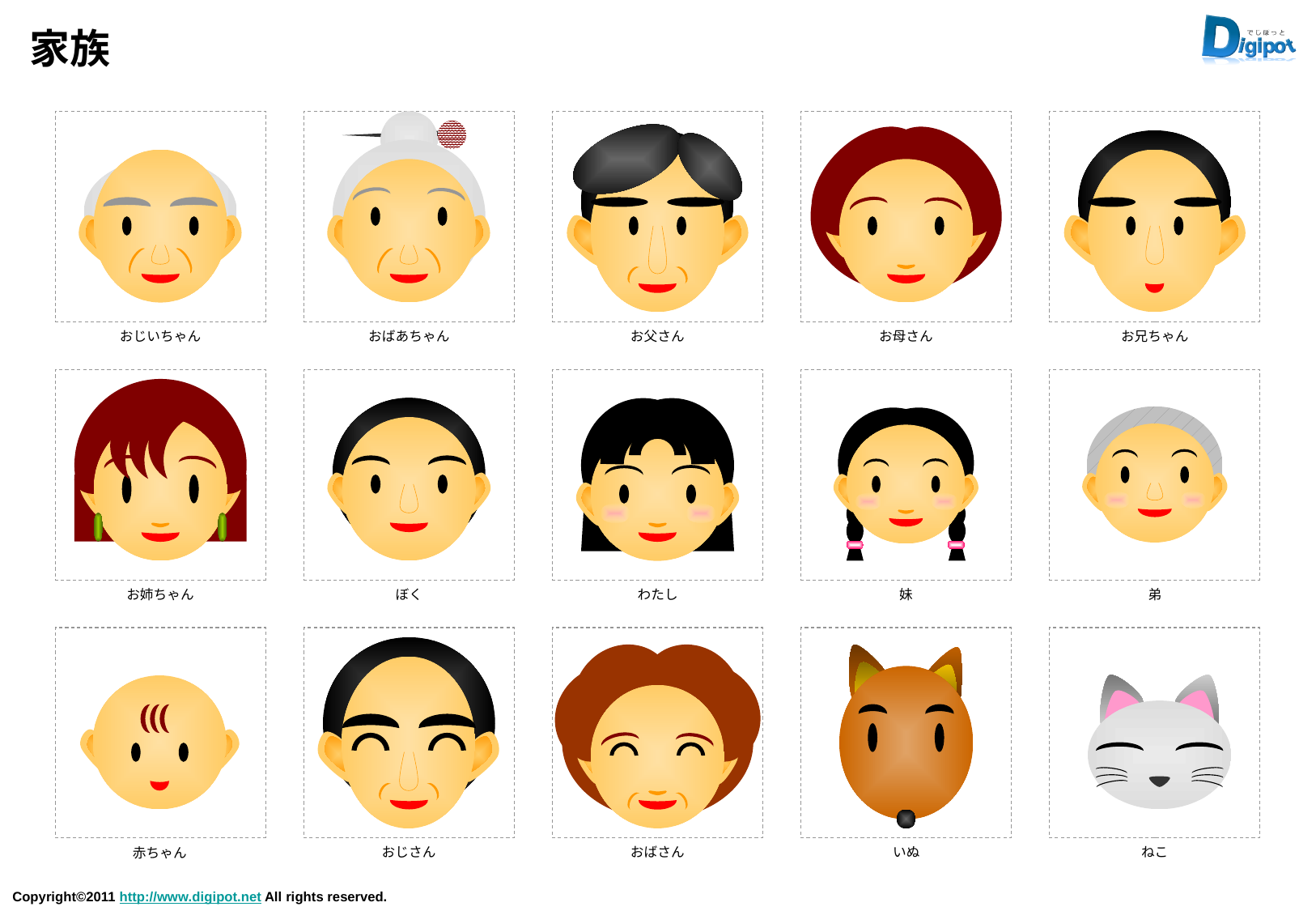

# 家族

おじいちゃん
おばあちゃん
お父さん
お母さん
お兄ちゃん

お姉ちゃん
ぼく
妹
弟
わたし

おじさん
おばさん
いぬ
ねこ
赤ちゃん